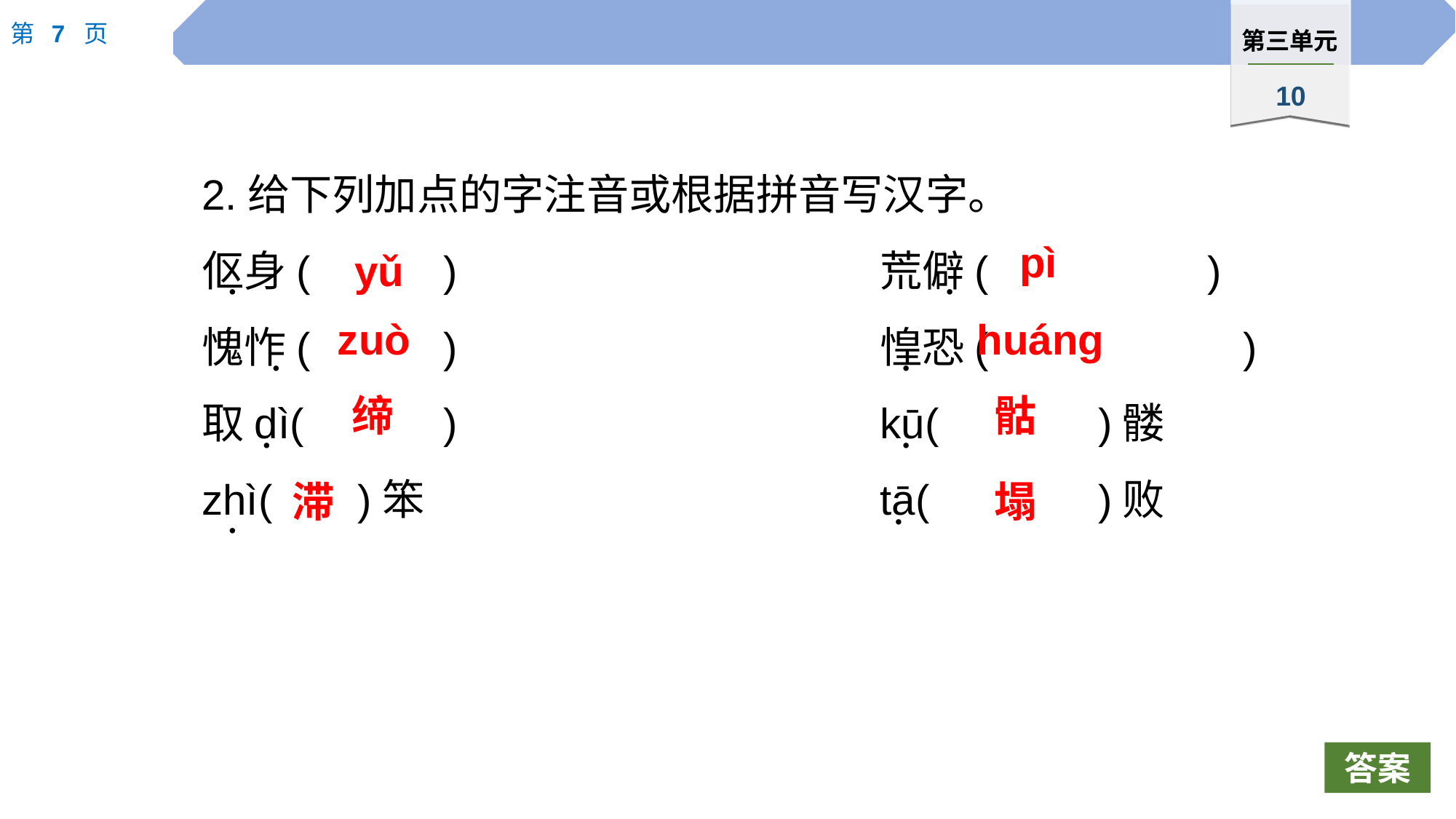

2.给下列加点的字注音或根据拼音写汉字。
伛身(		)				荒僻(		)
愧怍(		)				惶恐(		   )
取dì(		)				kū(		)髅
zhì(	  )笨					tā(		)败
pì
yǔ
 ·
 ·
zuò
huáng
 ·
 ·
缔
骷
 ·
 ·
滞
塌
 ·
 ·
答案